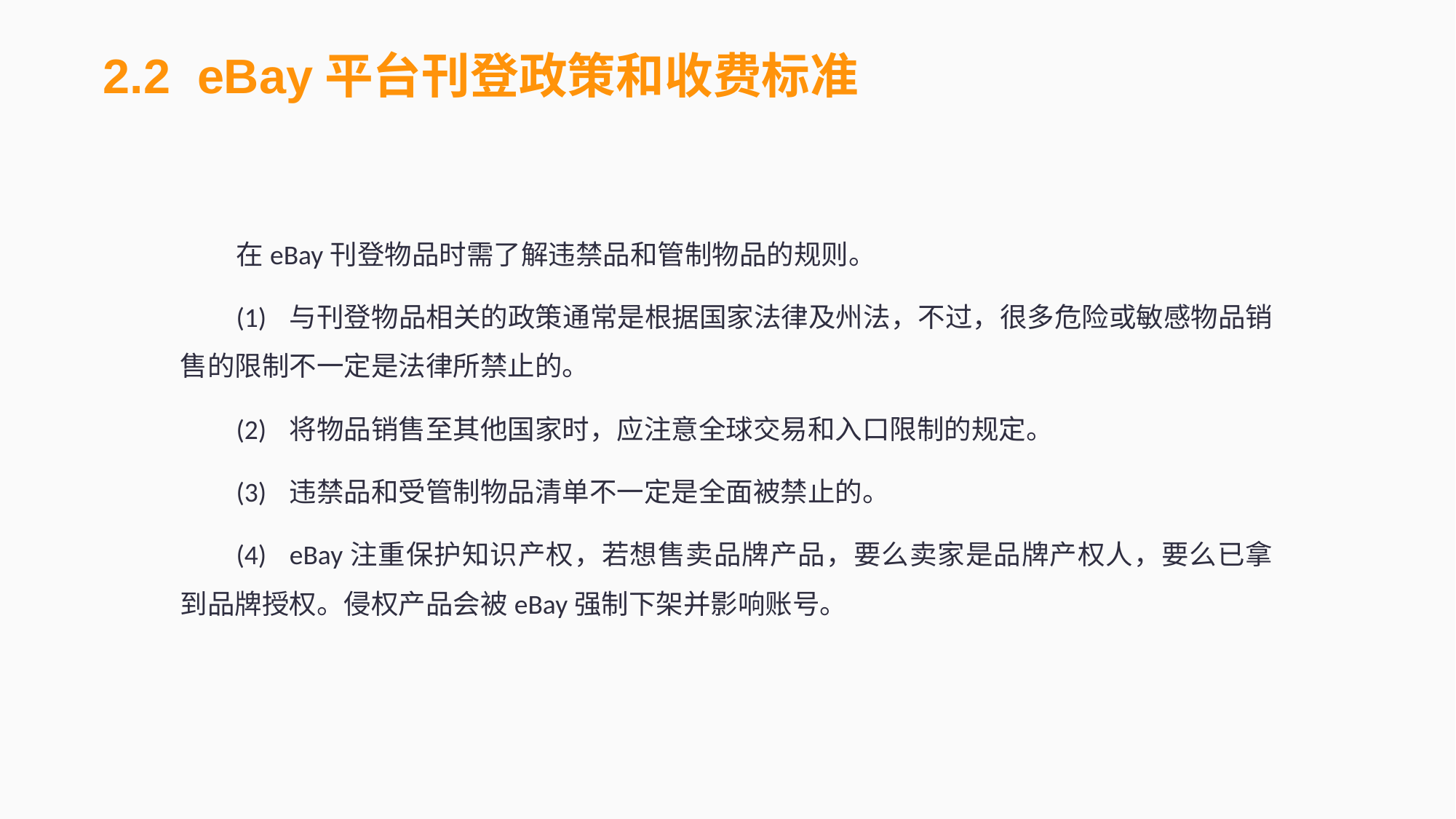

2.2  eBay平台刊登政策和收费标准
在eBay刊登物品时需了解违禁品和管制物品的规则。
(1)	与刊登物品相关的政策通常是根据国家法律及州法，不过，很多危险或敏感物品销售的限制不一定是法律所禁止的。
(2)	将物品销售至其他国家时，应注意全球交易和入口限制的规定。
(3)	违禁品和受管制物品清单不一定是全面被禁止的。
(4)	eBay注重保护知识产权，若想售卖品牌产品，要么卖家是品牌产权人，要么已拿到品牌授权。侵权产品会被eBay强制下架并影响账号。